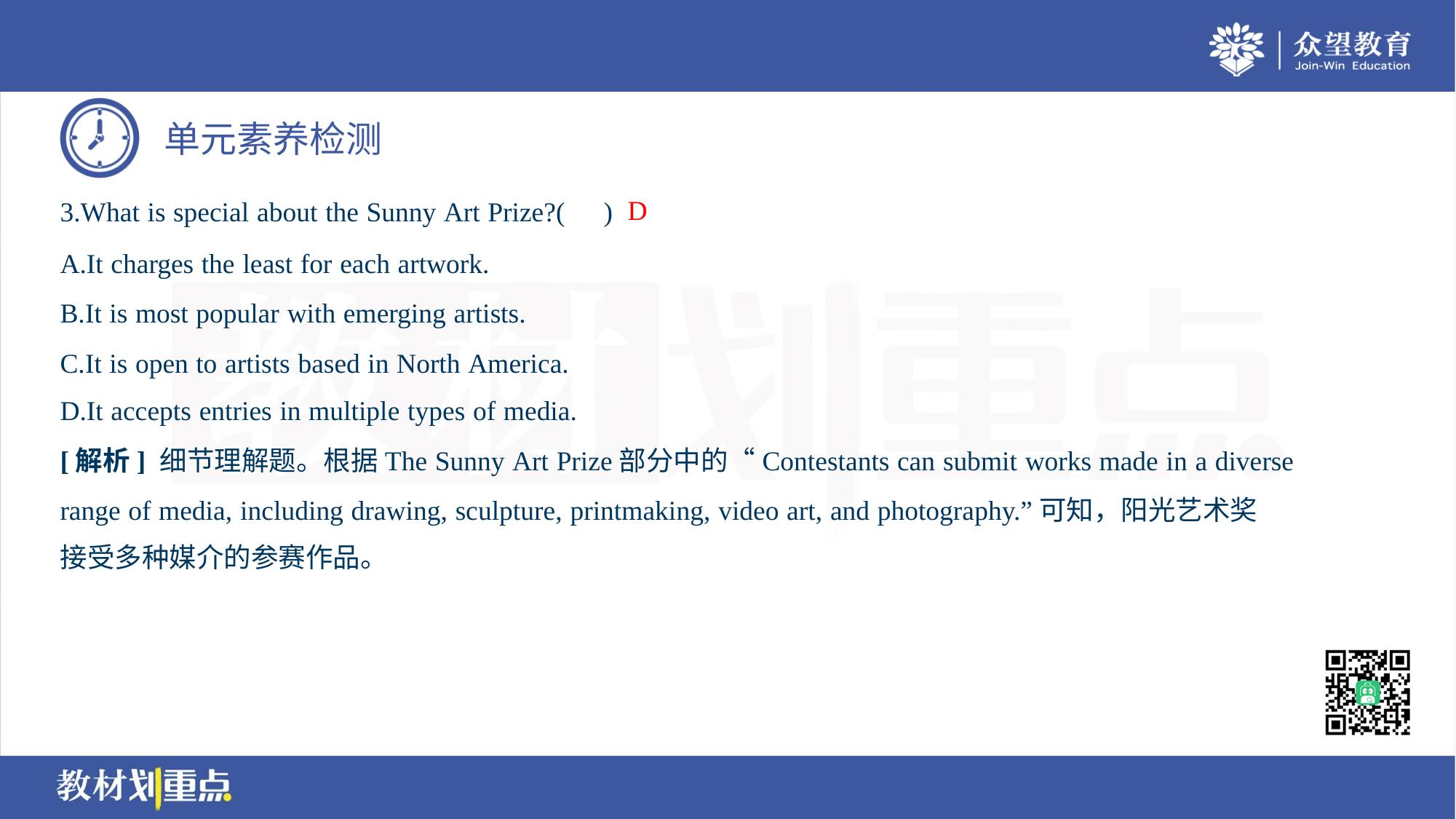

D
3.What is special about the Sunny Art Prize?(     )
A.It charges the least for each artwork.
B.It is most popular with emerging artists.
C.It is open to artists based in North America.
D.It accepts entries in multiple types of media.
[解析] 细节理解题。根据The Sunny Art Prize部分中的“Contestants can submit works made in a diverse
range of media, including drawing, sculpture, printmaking, video art, and photography.”可知，阳光艺术奖
接受多种媒介的参赛作品。